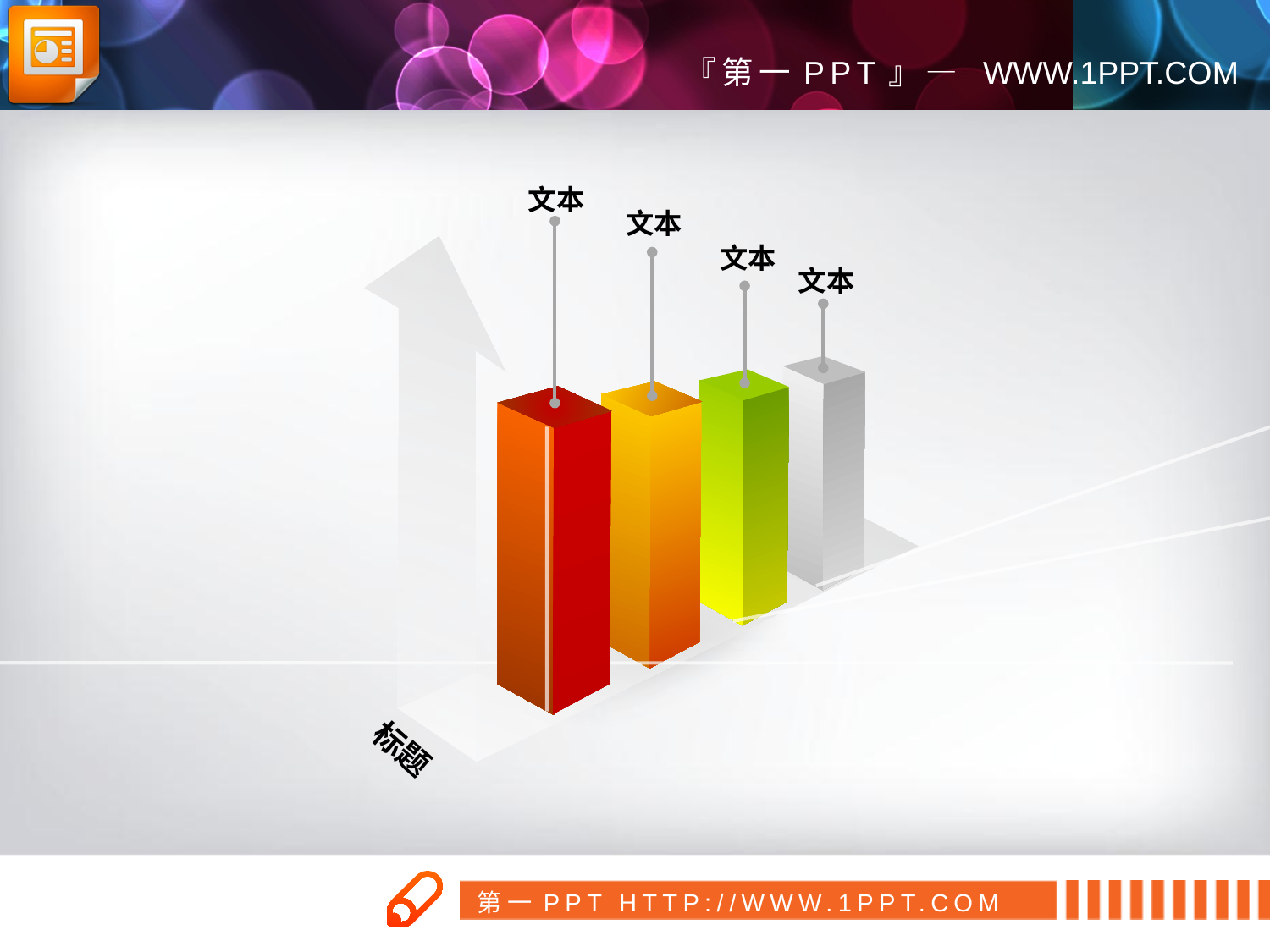

文本
文本

文本

文本

标题
第一PPT模板网
www.1ppt.com